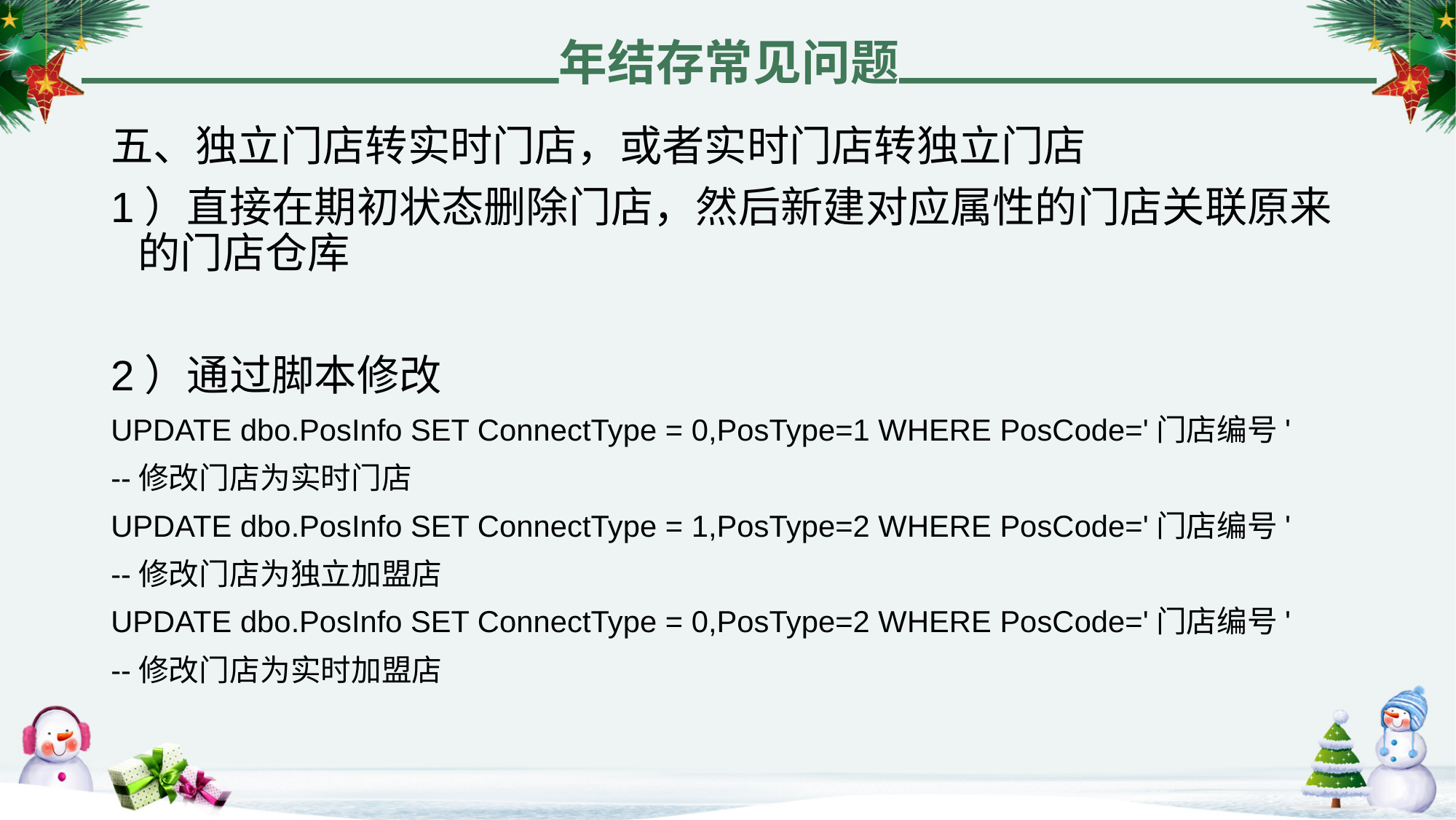

年结存常见问题

五、独立门店转实时门店，或者实时门店转独立门店
1）直接在期初状态删除门店，然后新建对应属性的门店关联原来的门店仓库

2）通过脚本修改
UPDATE dbo.PosInfo SET ConnectType = 0,PosType=1 WHERE PosCode='门店编号'
--修改门店为实时门店
UPDATE dbo.PosInfo SET ConnectType = 1,PosType=2 WHERE PosCode='门店编号'
--修改门店为独立加盟店
UPDATE dbo.PosInfo SET ConnectType = 0,PosType=2 WHERE PosCode='门店编号'
--修改门店为实时加盟店